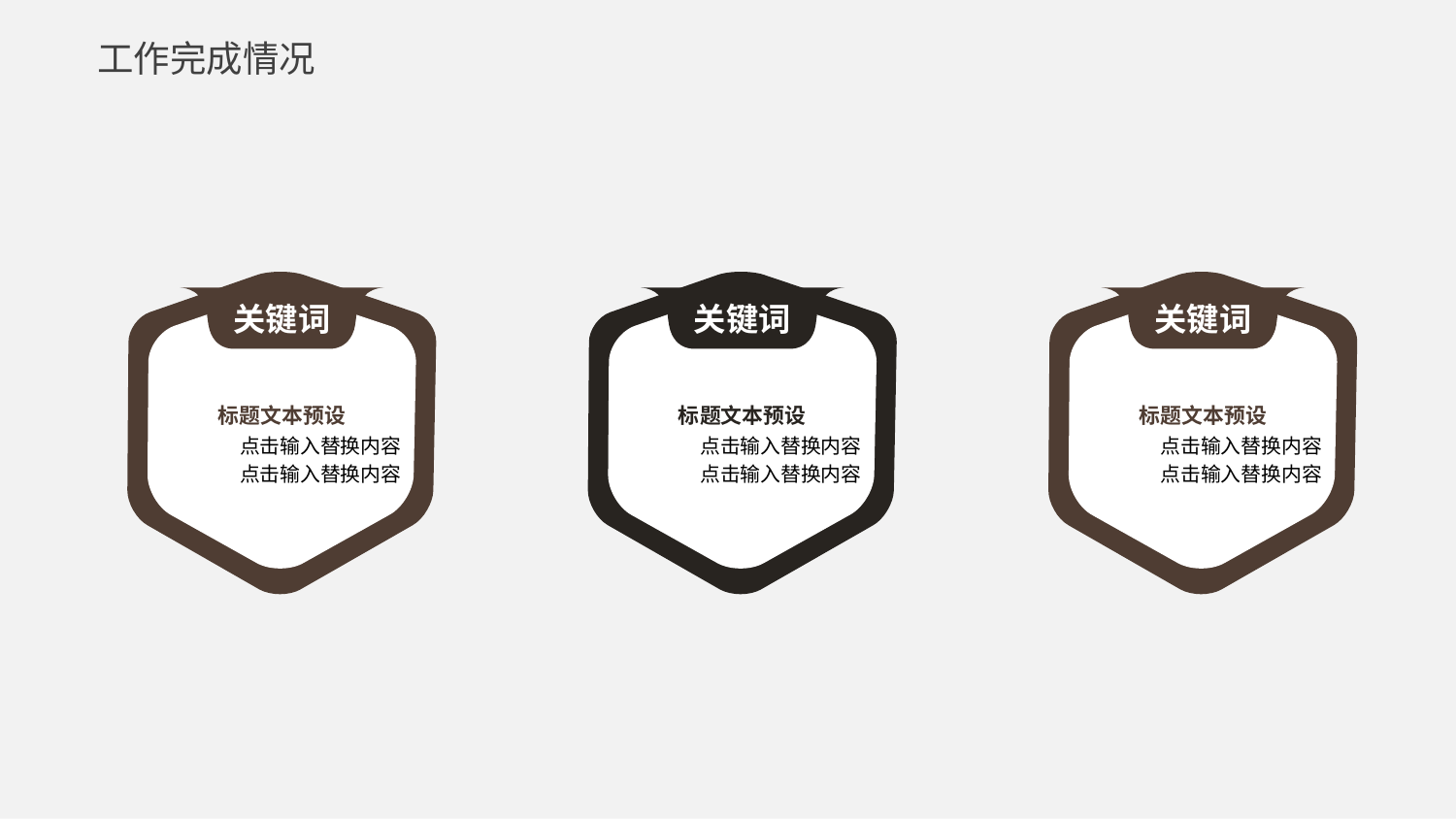

工作完成情况

关键词

标题文本预设
点击输入替换内容
点击输入替换内容

关键词

标题文本预设
点击输入替换内容
点击输入替换内容

关键词

标题文本预设
点击输入替换内容
点击输入替换内容